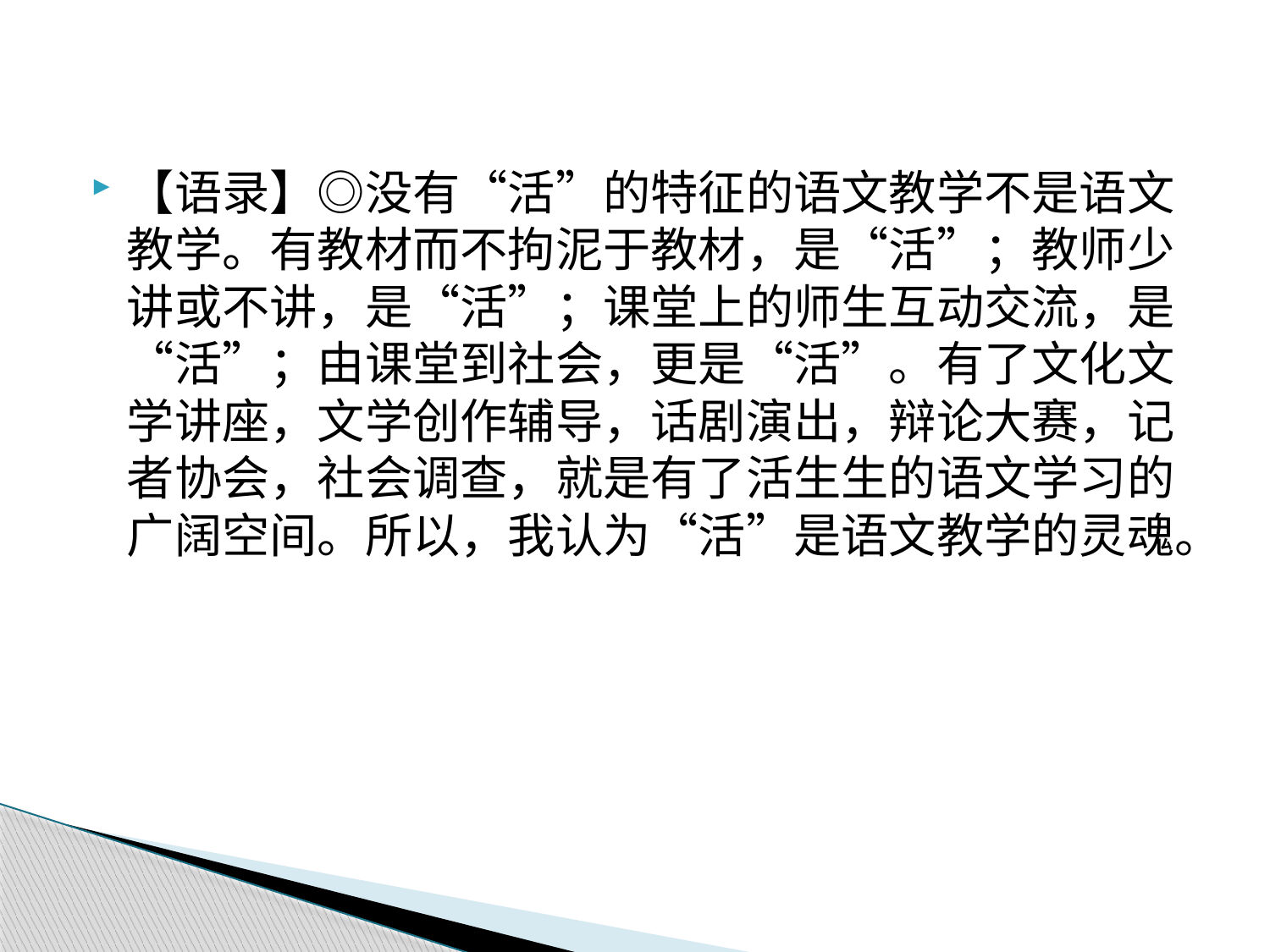

【语录】◎没有“活”的特征的语文教学不是语文教学。有教材而不拘泥于教材，是“活”；教师少讲或不讲，是“活”；课堂上的师生互动交流，是“活”；由课堂到社会，更是“活”。有了文化文学讲座，文学创作辅导，话剧演出，辩论大赛，记者协会，社会调查，就是有了活生生的语文学习的广阔空间。所以，我认为“活”是语文教学的灵魂。